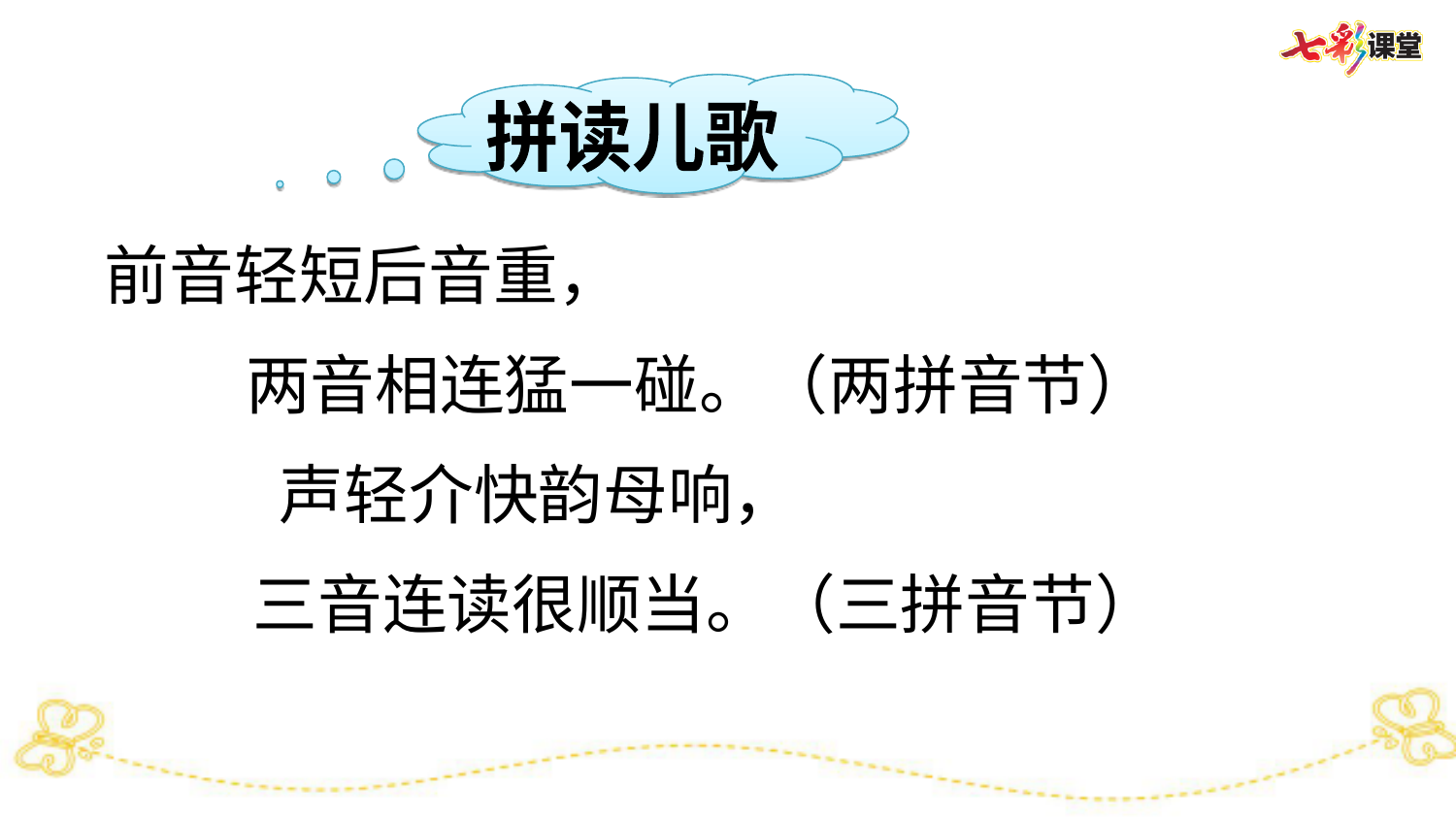

拼读儿歌
前音轻短后音重，
                     两音相连猛一碰。（两拼音节）
声轻介快韵母响，
                      三音连读很顺当。（三拼音节）